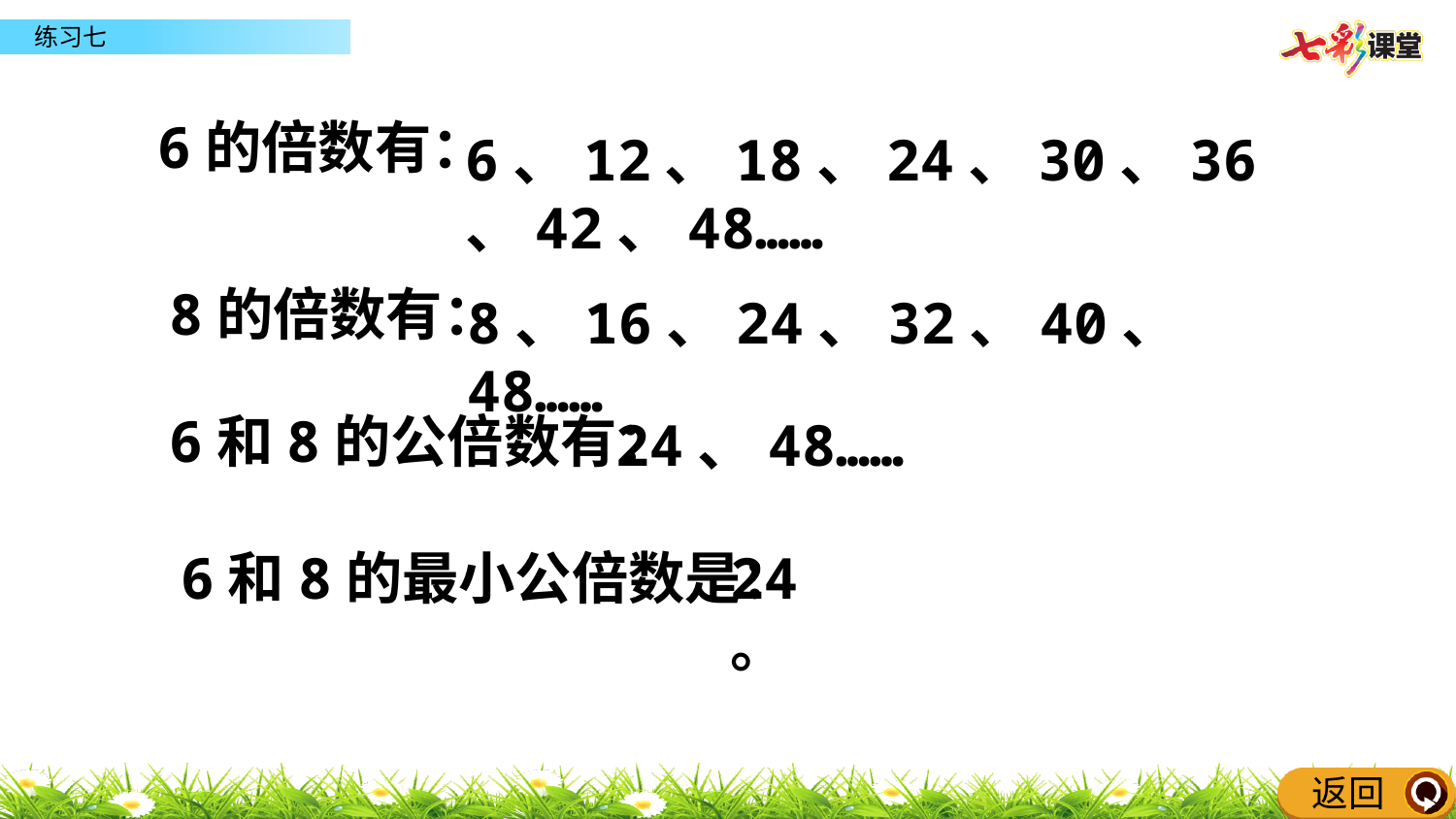

6的倍数有：
6、12、18、24、30、36、42、48……
8的倍数有：
8、16、24、32、40、48……
6和8的公倍数有：
24、48……

6和8的最小公倍数是：
24。